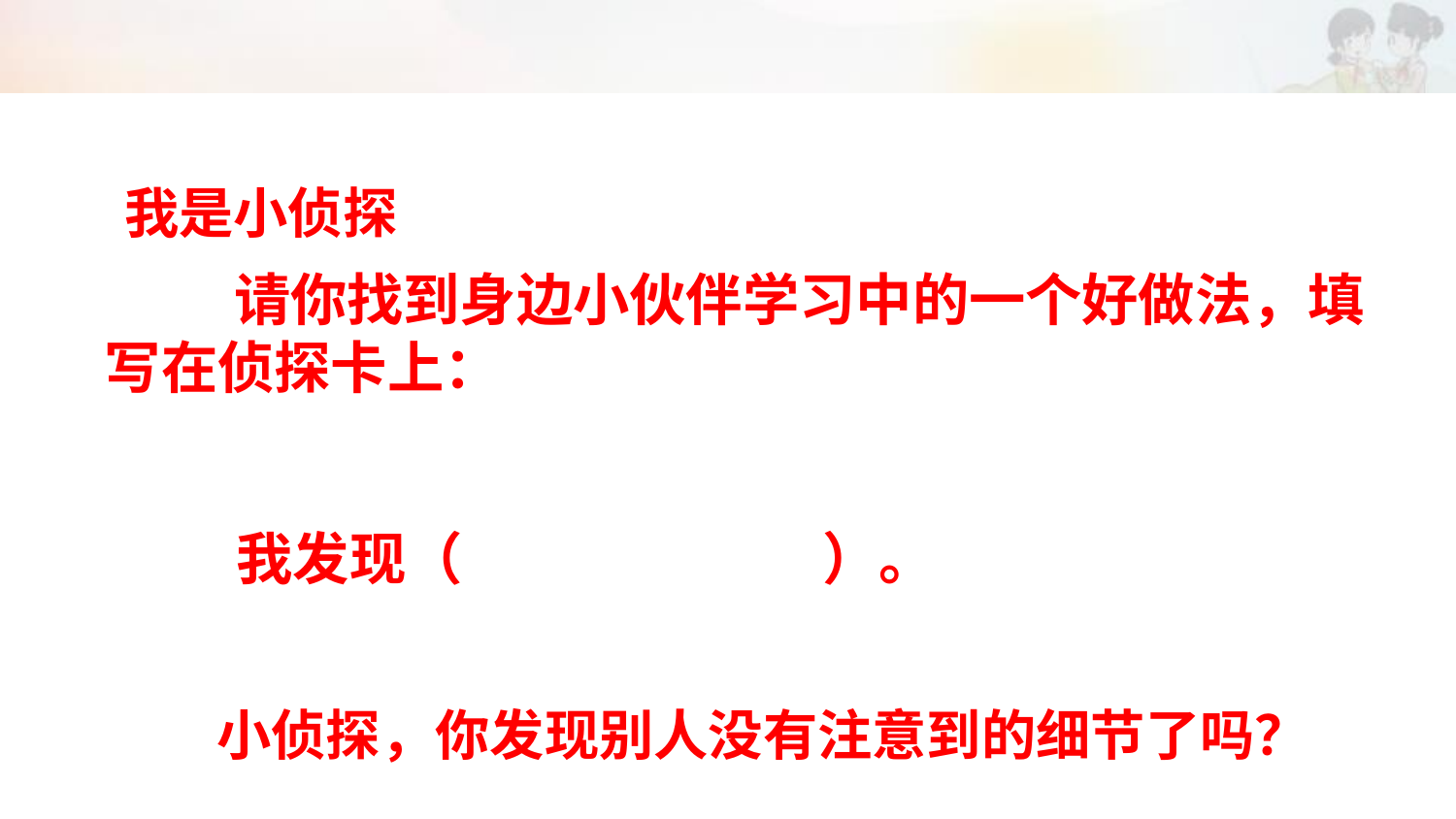

我是小侦探
         请你找到身边小伙伴学习中的一个好做法，填写在侦探卡上：

      我发现（                            ）。

        小侦探，你发现别人没有注意到的细节了吗？